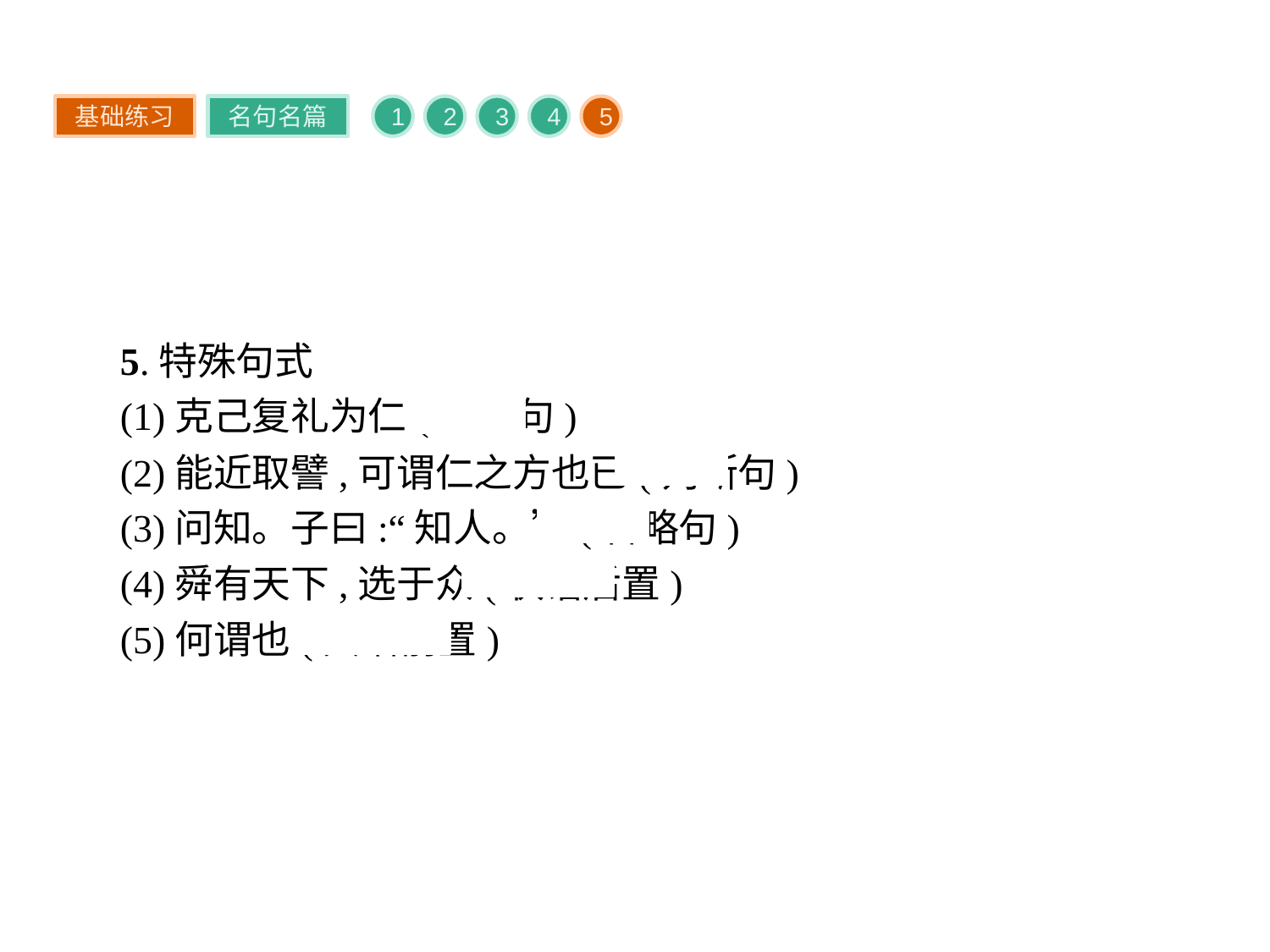

基础练习
名句名篇
1
2
3
4
5
5.特殊句式
(1)克己复礼为仁(判断句)
(2)能近取譬,可谓仁之方也已(判断句)
(3)问知。子曰:“知人。”(省略句)
(4)舜有天下,选于众(状语后置)
(5)何谓也(宾语前置)